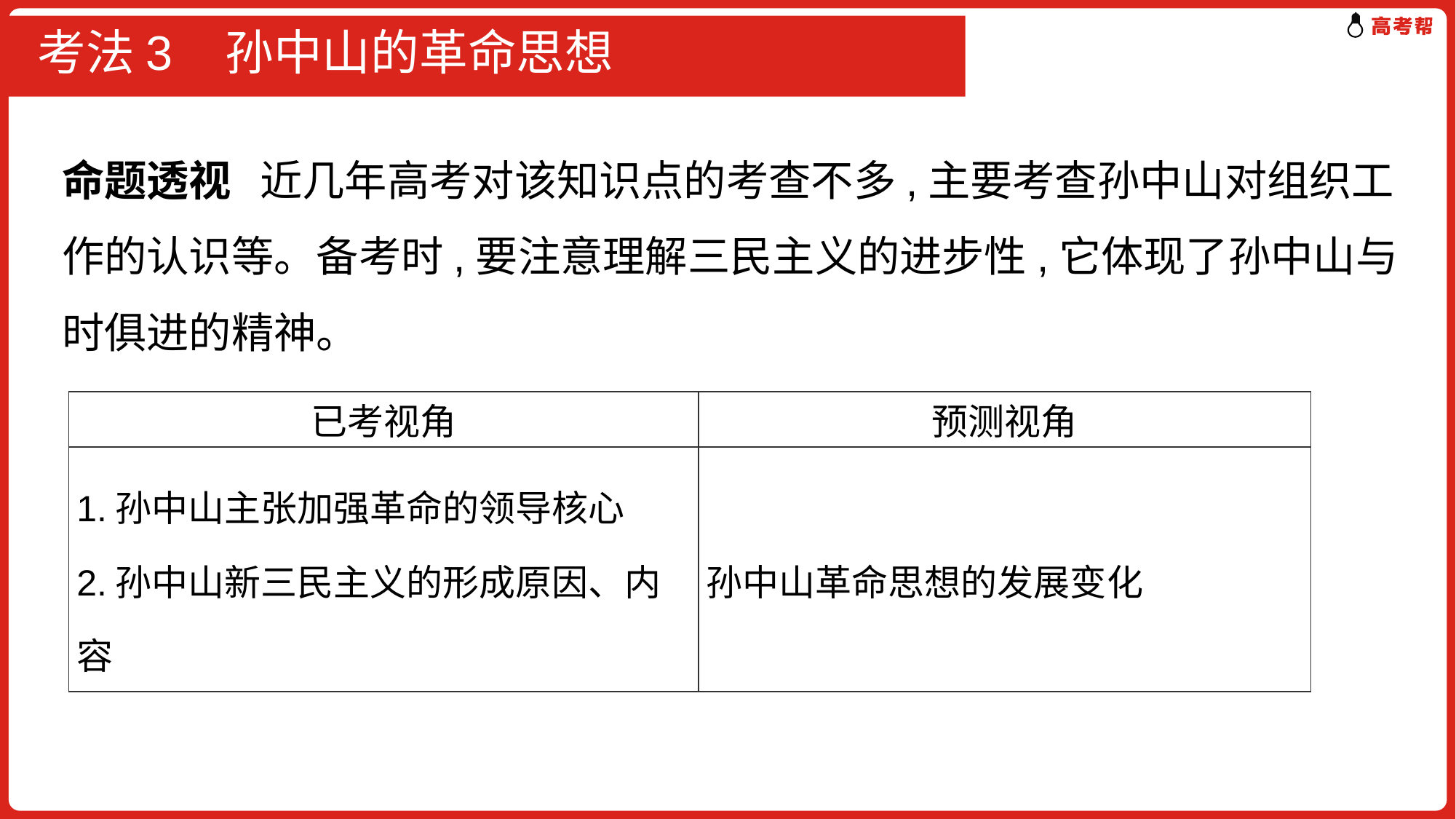

# 考法3   孙中山的革命思想
命题透视   近几年高考对该知识点的考查不多,主要考查孙中山对组织工作的认识等。备考时,要注意理解三民主义的进步性,它体现了孙中山与时俱进的精神。
| 已考视角 | 预测视角 |
| --- | --- |
| 1.孙中山主张加强革命的领导核心 2.孙中山新三民主义的形成原因、内容 | 孙中山革命思想的发展变化 |